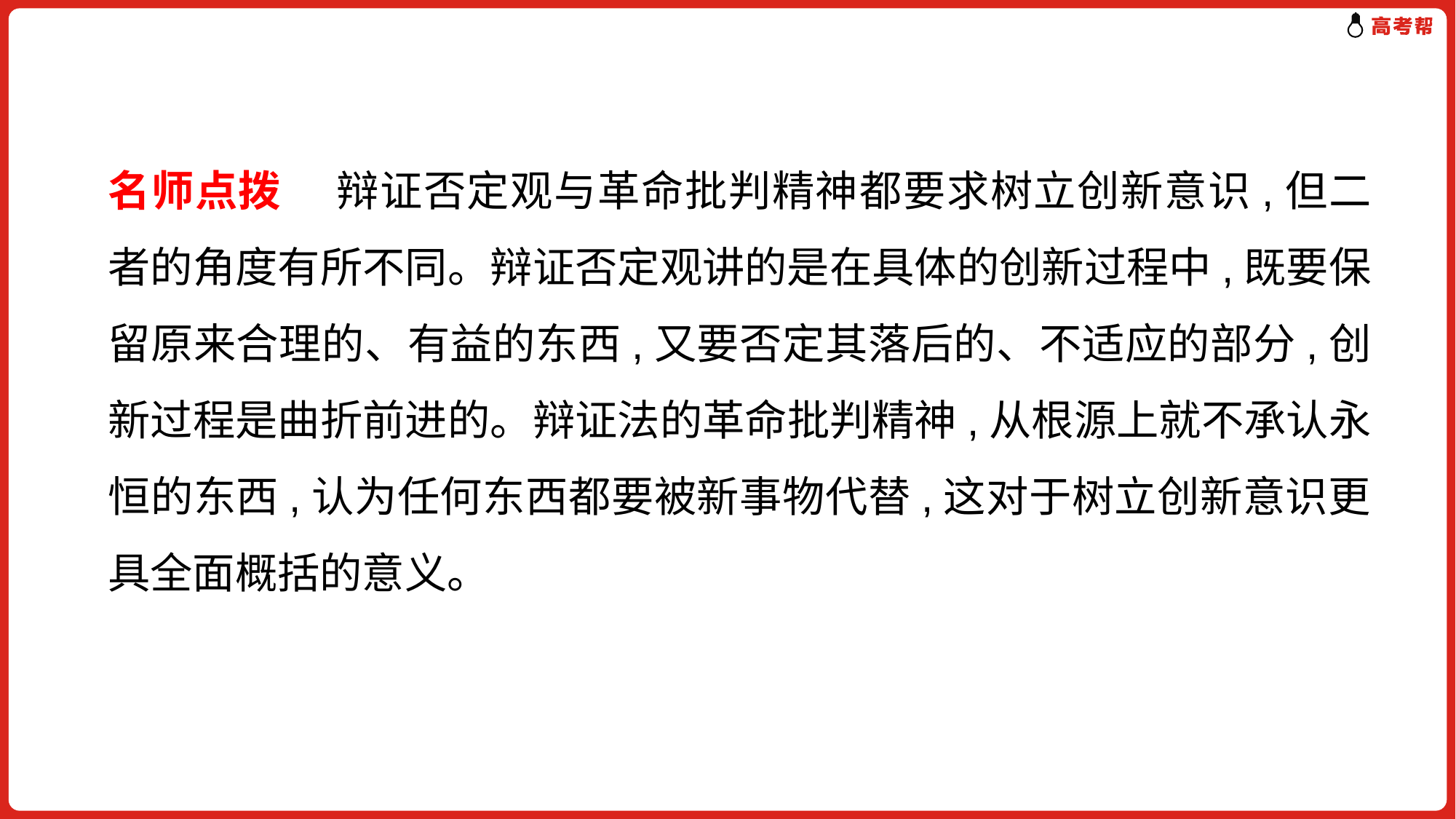

名师点拨     辩证否定观与革命批判精神都要求树立创新意识,但二者的角度有所不同。辩证否定观讲的是在具体的创新过程中,既要保留原来合理的、有益的东西,又要否定其落后的、不适应的部分,创新过程是曲折前进的。辩证法的革命批判精神,从根源上就不承认永恒的东西,认为任何东西都要被新事物代替,这对于树立创新意识更具全面概括的意义。